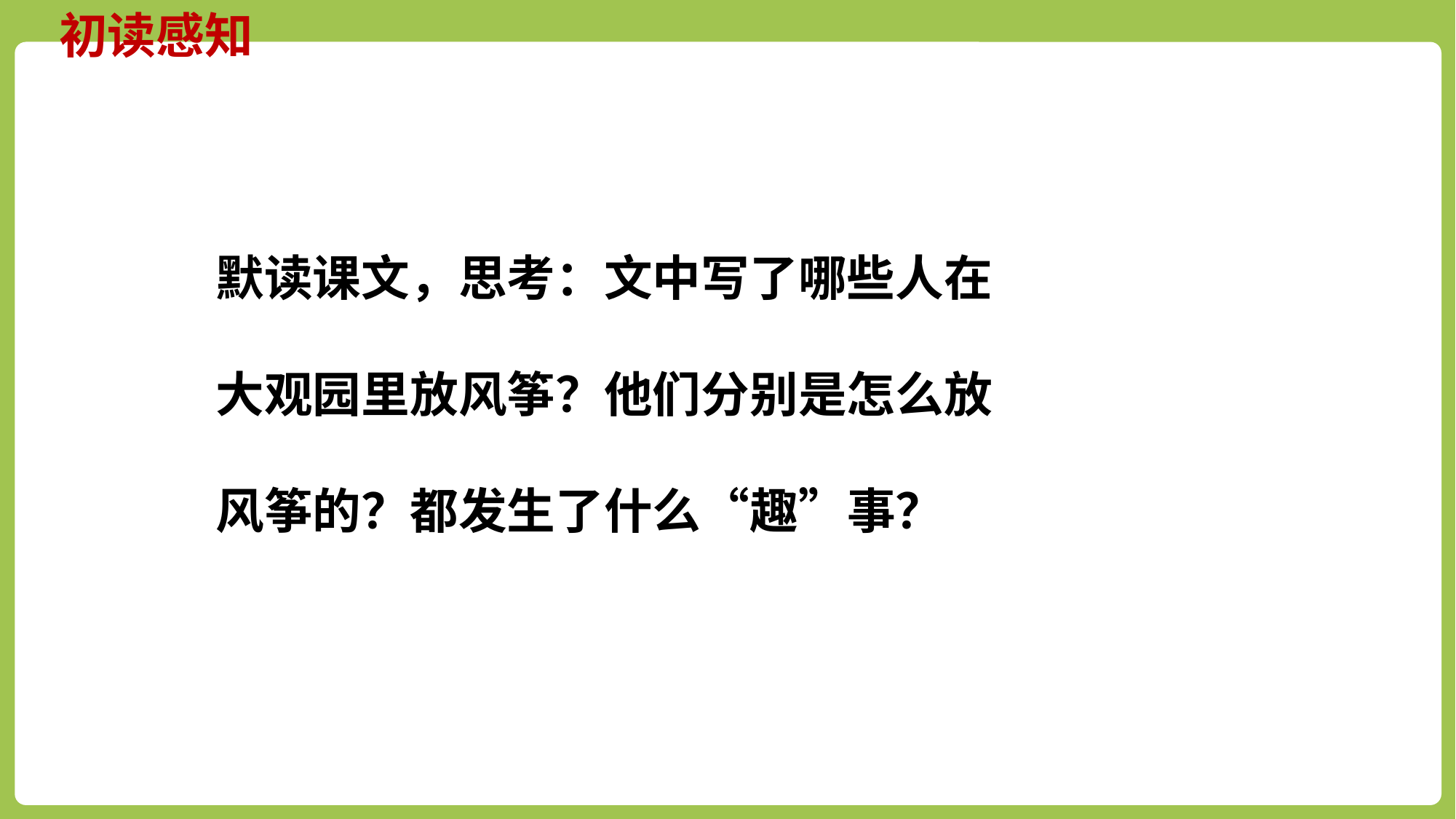

初读感知
默读课文，思考：文中写了哪些人在大观园里放风筝？他们分别是怎么放风筝的？都发生了什么“趣”事？